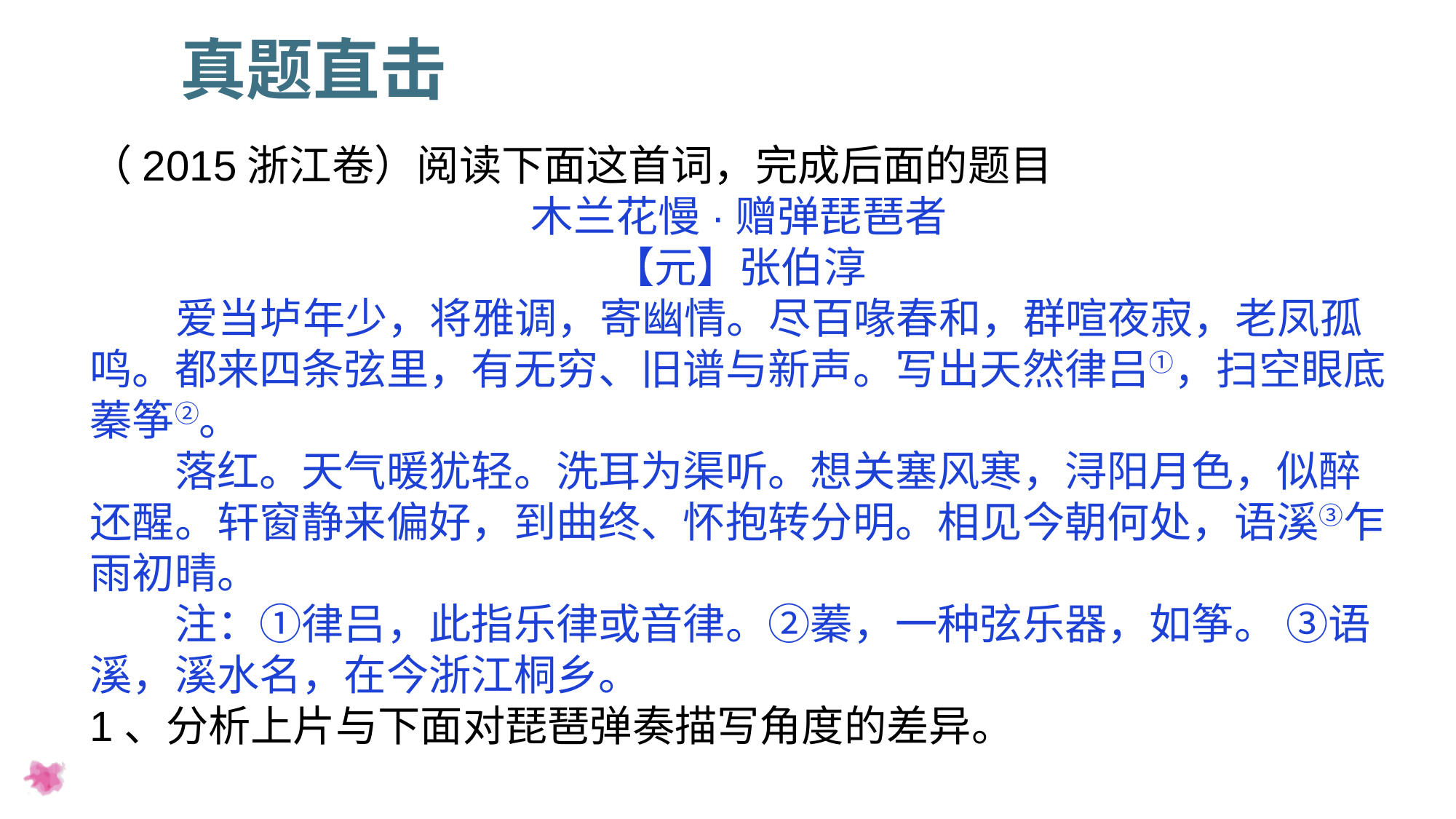

真题直击
（2015浙江卷）阅读下面这首词，完成后面的题目
木兰花慢·赠弹琵琶者
【元】张伯淳
        爱当垆年少，将雅调，寄幽情。尽百喙春和，群喧夜寂，老凤孤鸣。都来四条弦里，有无穷、旧谱与新声。写出天然律吕①，扫空眼底蓁筝②。
　　落红。天气暖犹轻。洗耳为渠听。想关塞风寒，浔阳月色，似醉还醒。轩窗静来偏好，到曲终、怀抱转分明。相见今朝何处，语溪③乍雨初晴。
　　注：①律吕，此指乐律或音律。②蓁，一种弦乐器，如筝。 ③语溪，溪水名，在今浙江桐乡。
1、分析上片与下面对琵琶弹奏描写角度的差异。